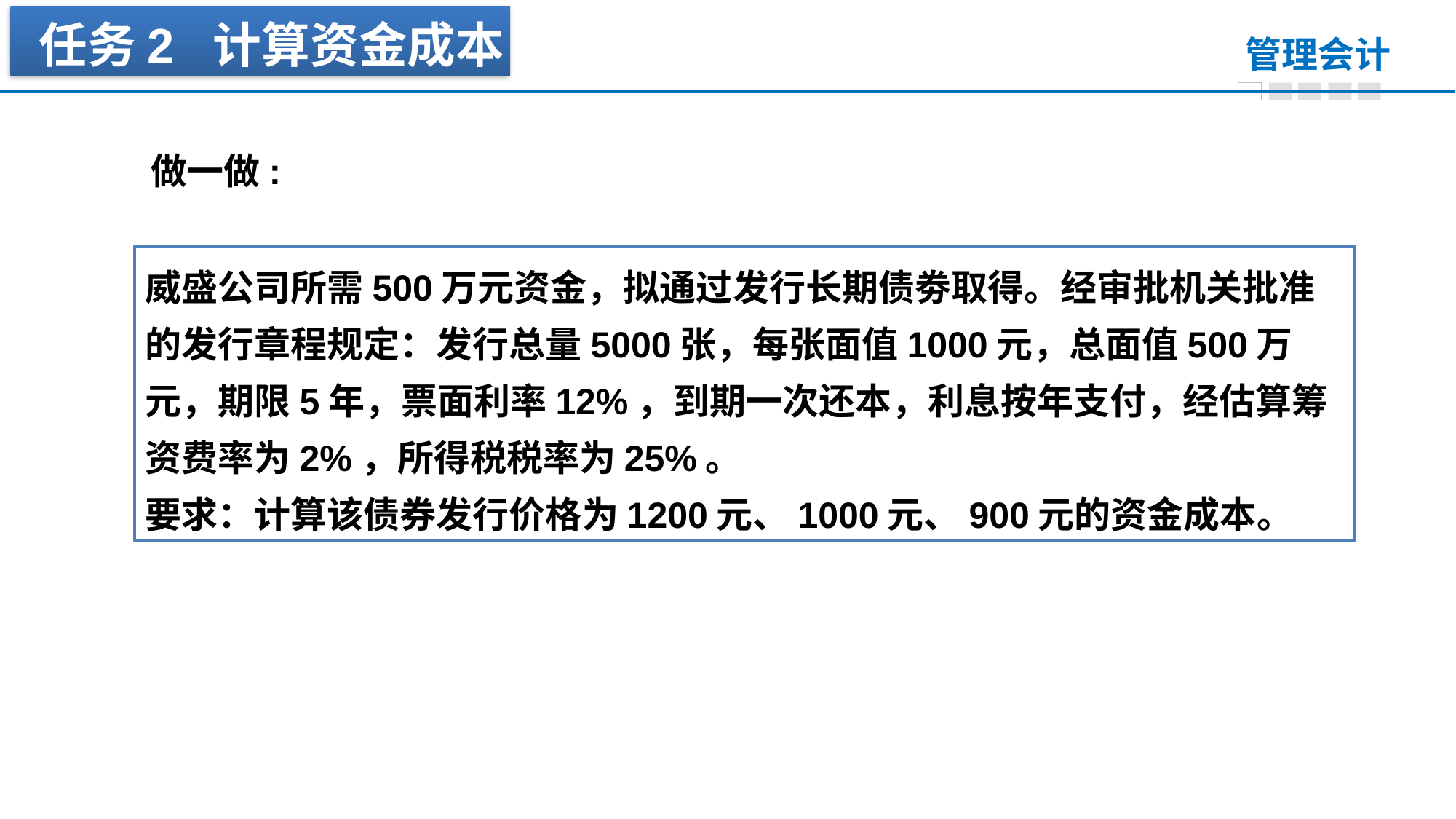

任务2  计算资金成本
做一做:
威盛公司所需500万元资金，拟通过发行长期债劵取得。经审批机关批准的发行章程规定：发行总量5000张，每张面值1000元，总面值500万元，期限5年，票面利率12%，到期一次还本，利息按年支付，经估算筹资费率为2%，所得税税率为25%。
要求：计算该债券发行价格为1200元、1000元、900元的资金成本。